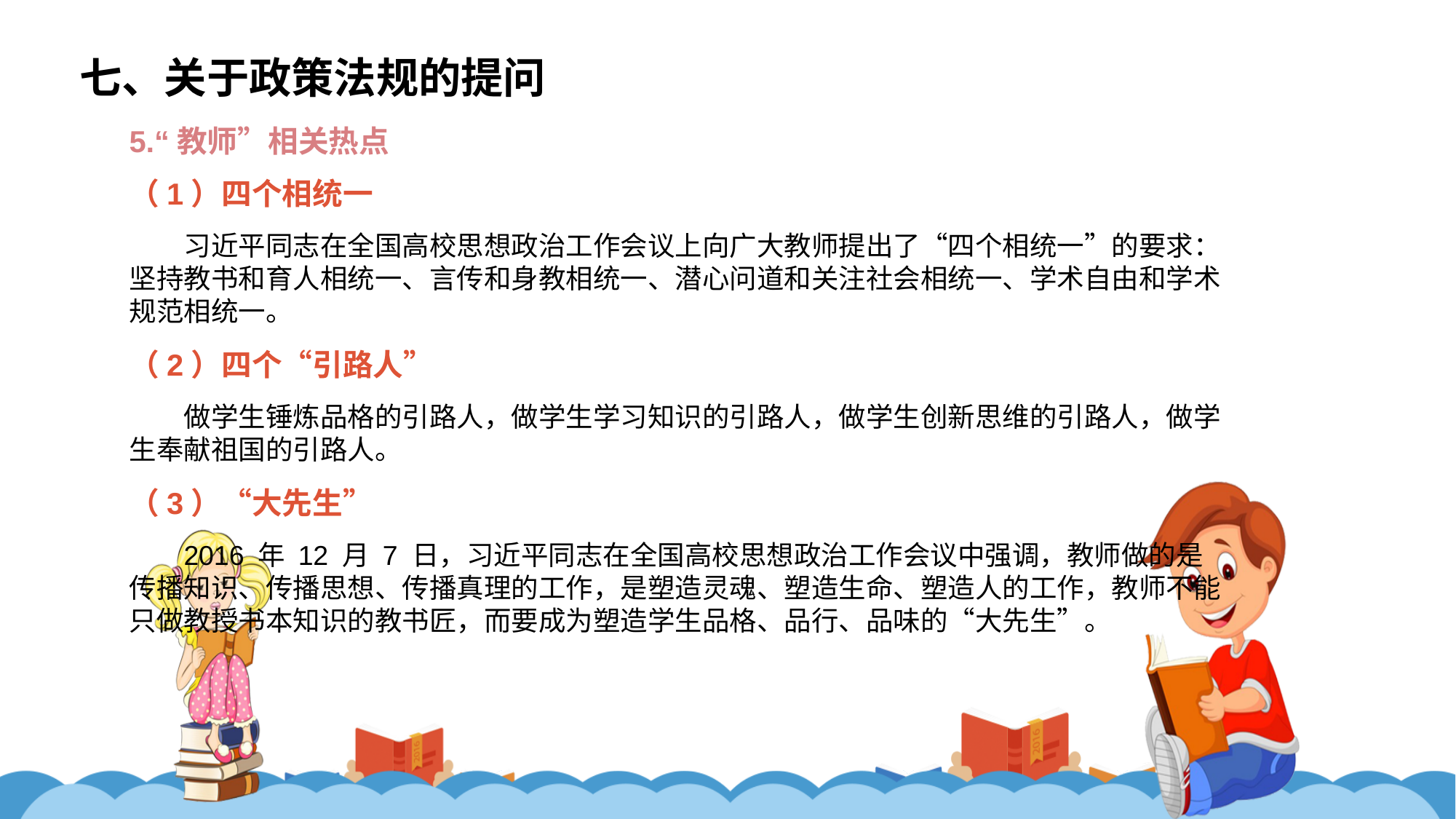

七、关于政策法规的提问
5.“教师”相关热点
（1）四个相统一
习近平同志在全国高校思想政治工作会议上向广大教师提出了“四个相统一”的要求：坚持教书和育人相统一、言传和身教相统一、潜心问道和关注社会相统一、学术自由和学术规范相统一。
（2）四个“引路人”
做学生锤炼品格的引路人，做学生学习知识的引路人，做学生创新思维的引路人，做学生奉献祖国的引路人。
（3）“大先生”
2016 年 12 月 7 日，习近平同志在全国高校思想政治工作会议中强调，教师做的是传播知识、传播思想、传播真理的工作，是塑造灵魂、塑造生命、塑造人的工作，教师不能只做教授书本知识的教书匠，而要成为塑造学生品格、品行、品味的“大先生”。